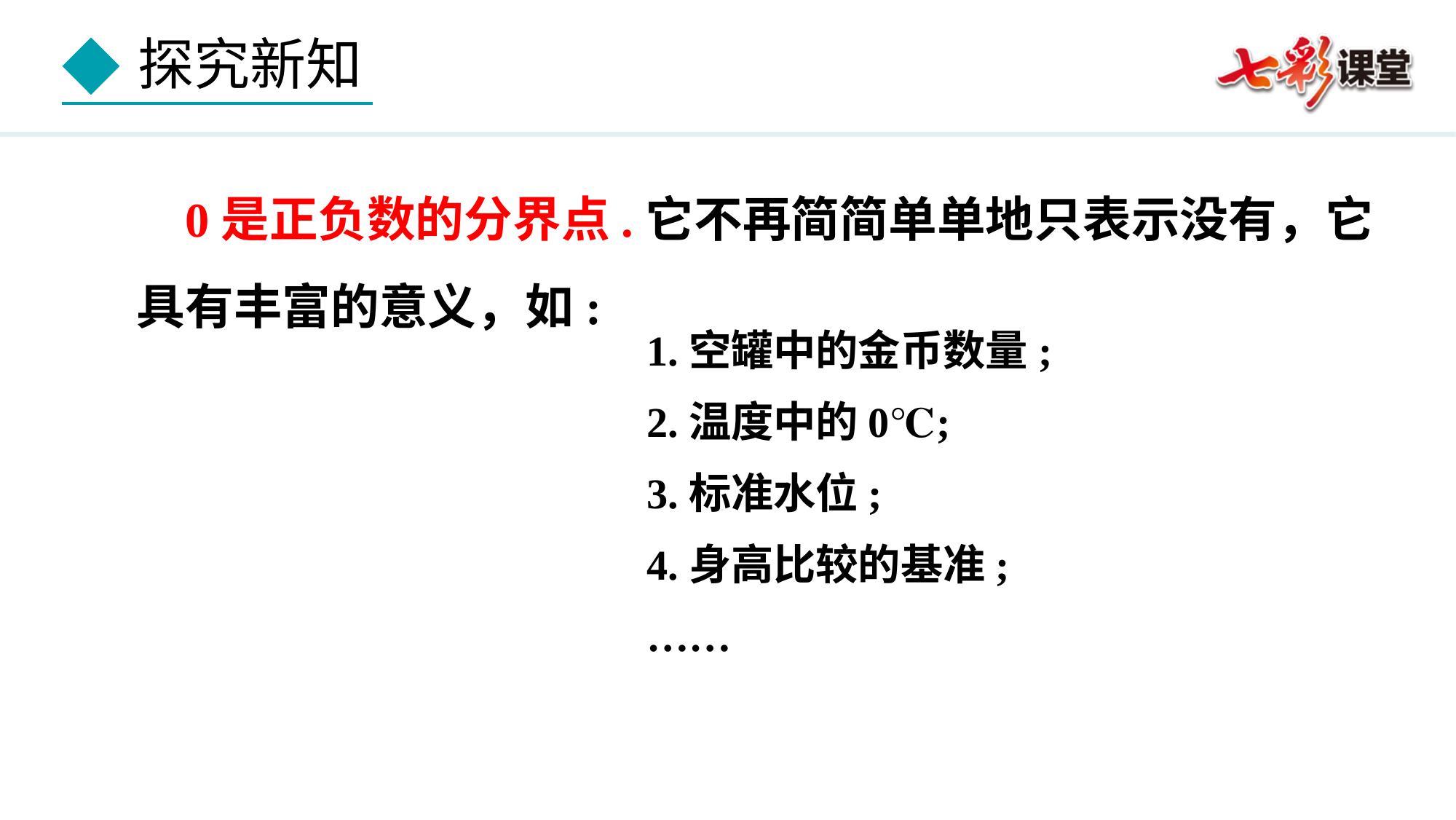

0是正负数的分界点.它不再简简单单地只表示没有，它具有丰富的意义，如:
1.空罐中的金币数量;
2.温度中的0℃;
3.标准水位;
4.身高比较的基准;
……